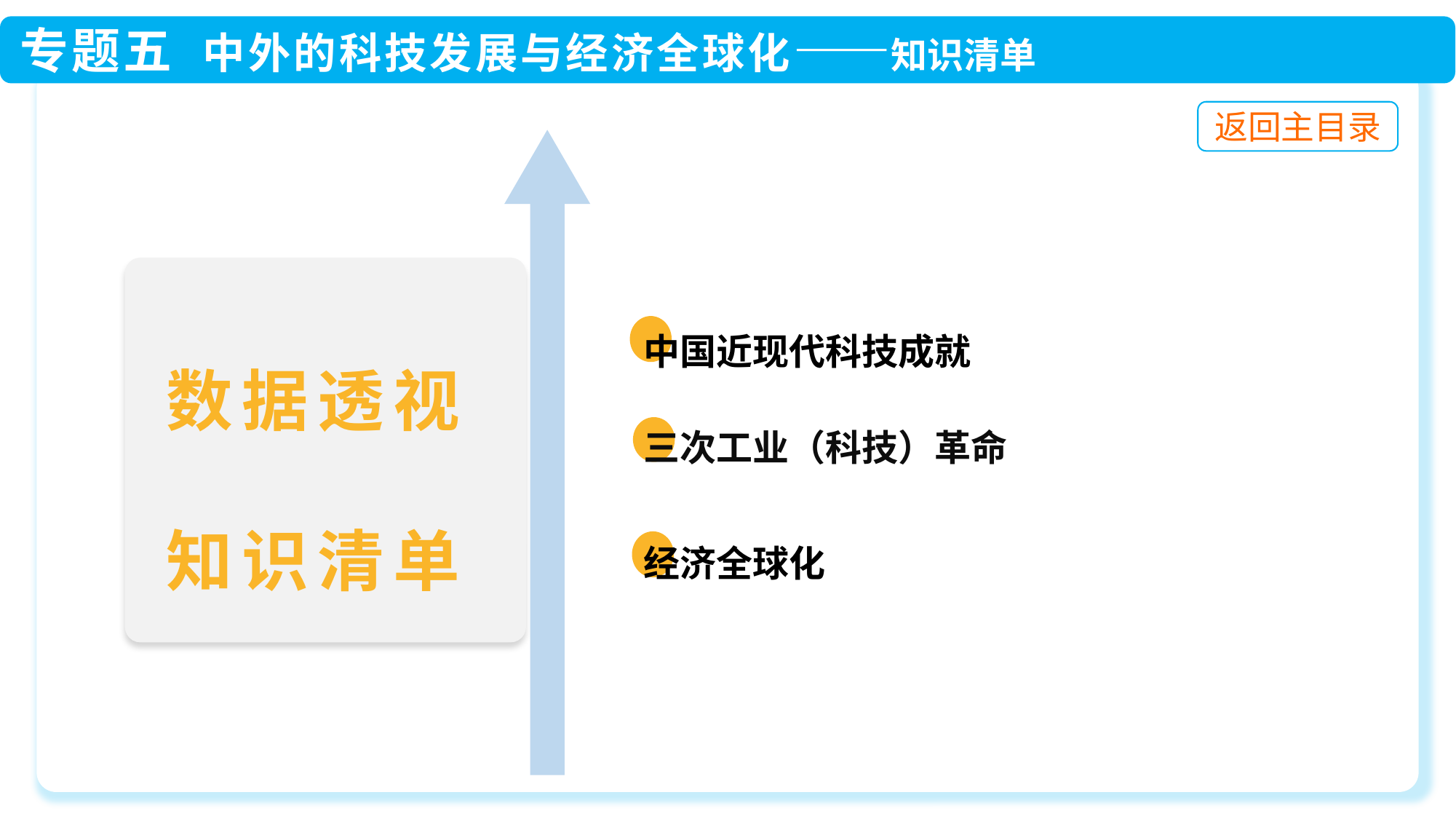

一  中国近现代科技成就
     二  三次工业（科技）革命
     三  经济全球化

数据透视
知识清单